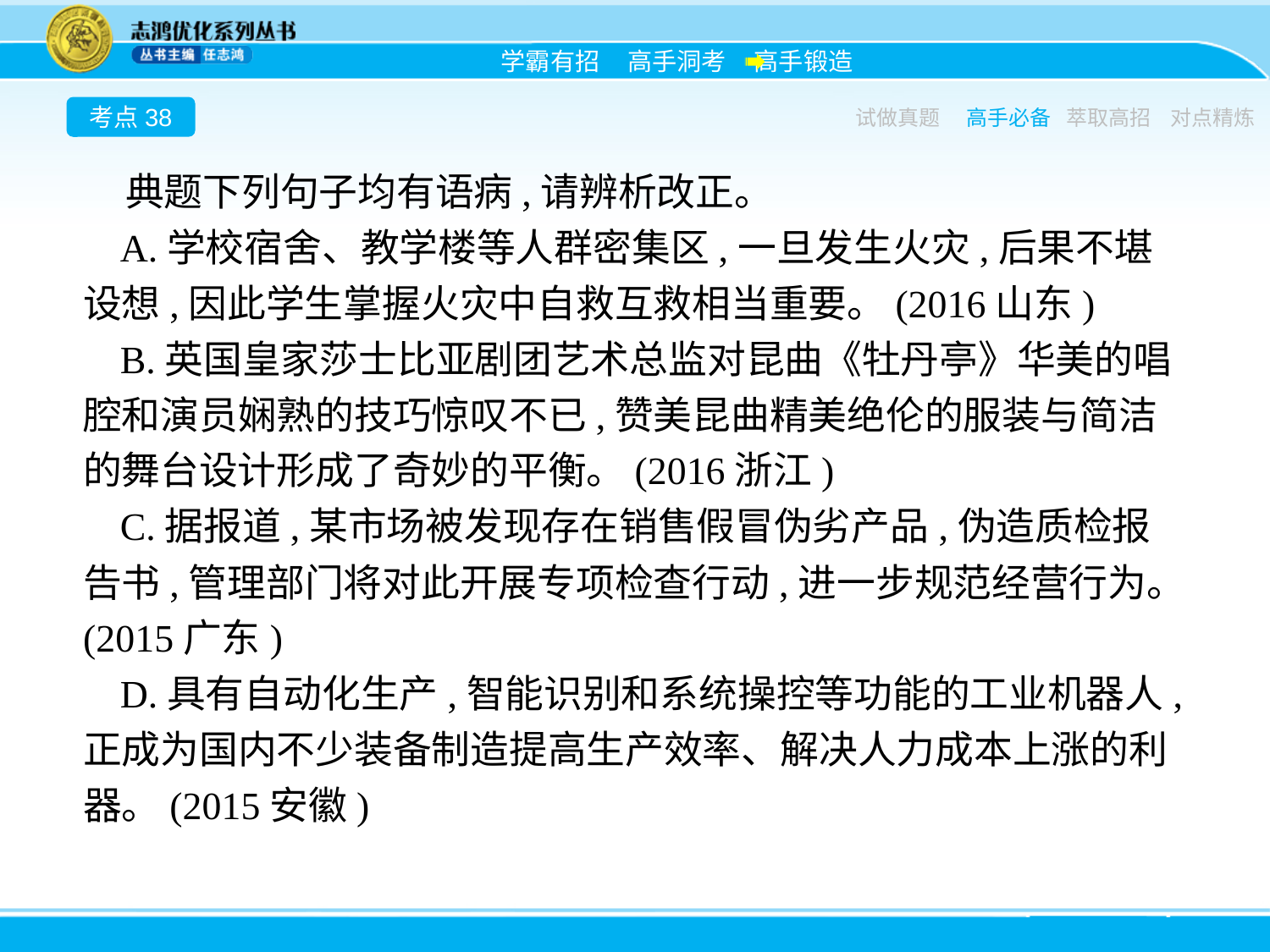

考点38
试做真题
高手必备
萃取高招
对点精炼
典题下列句子均有语病,请辨析改正。
A.学校宿舍、教学楼等人群密集区,一旦发生火灾,后果不堪设想,因此学生掌握火灾中自救互救相当重要。(2016山东)
B.英国皇家莎士比亚剧团艺术总监对昆曲《牡丹亭》华美的唱腔和演员娴熟的技巧惊叹不已,赞美昆曲精美绝伦的服装与简洁的舞台设计形成了奇妙的平衡。(2016浙江)
C.据报道,某市场被发现存在销售假冒伪劣产品,伪造质检报告书,管理部门将对此开展专项检查行动,进一步规范经营行为。(2015广东)
D.具有自动化生产,智能识别和系统操控等功能的工业机器人,正成为国内不少装备制造提高生产效率、解决人力成本上涨的利器。(2015安徽)